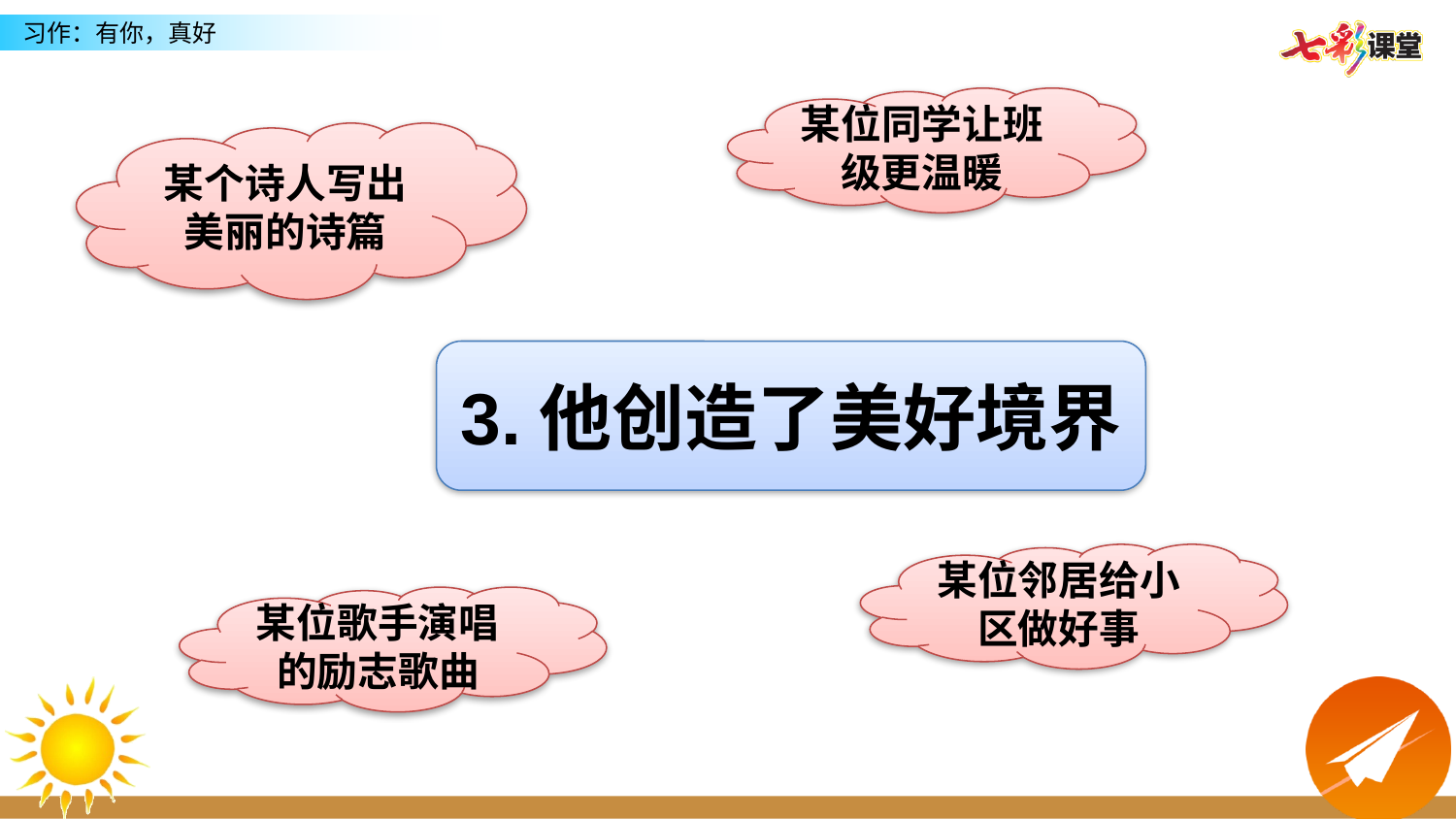

某位同学让班级更温暖
某个诗人写出美丽的诗篇
3.他创造了美好境界
某位邻居给小区做好事
某位歌手演唱的励志歌曲